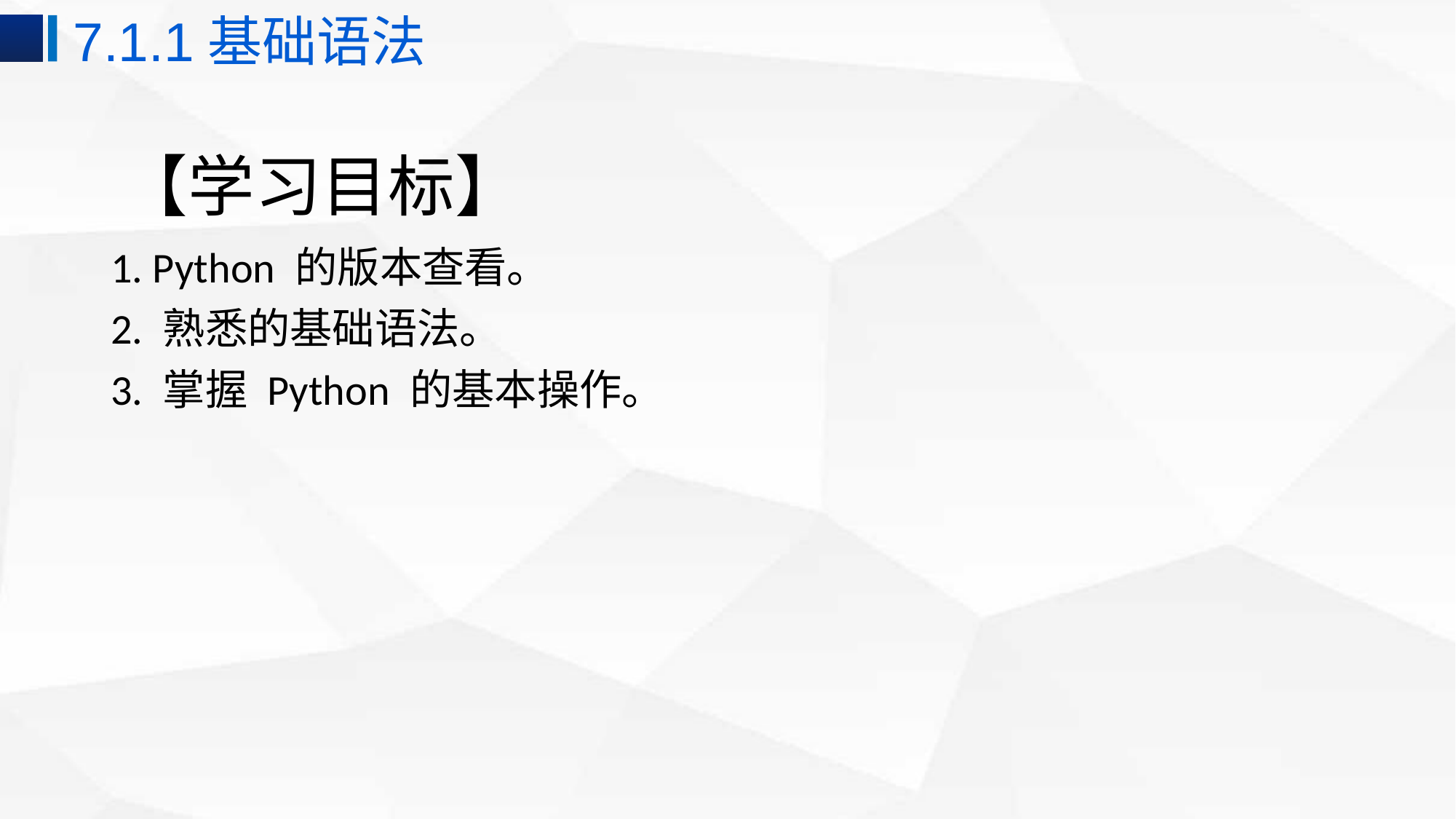

7.1.1基础语法

# 【学习目标】
1. Python 的版本查看。
2. 熟悉的基础语法。
3. 掌握 Python 的基本操作。